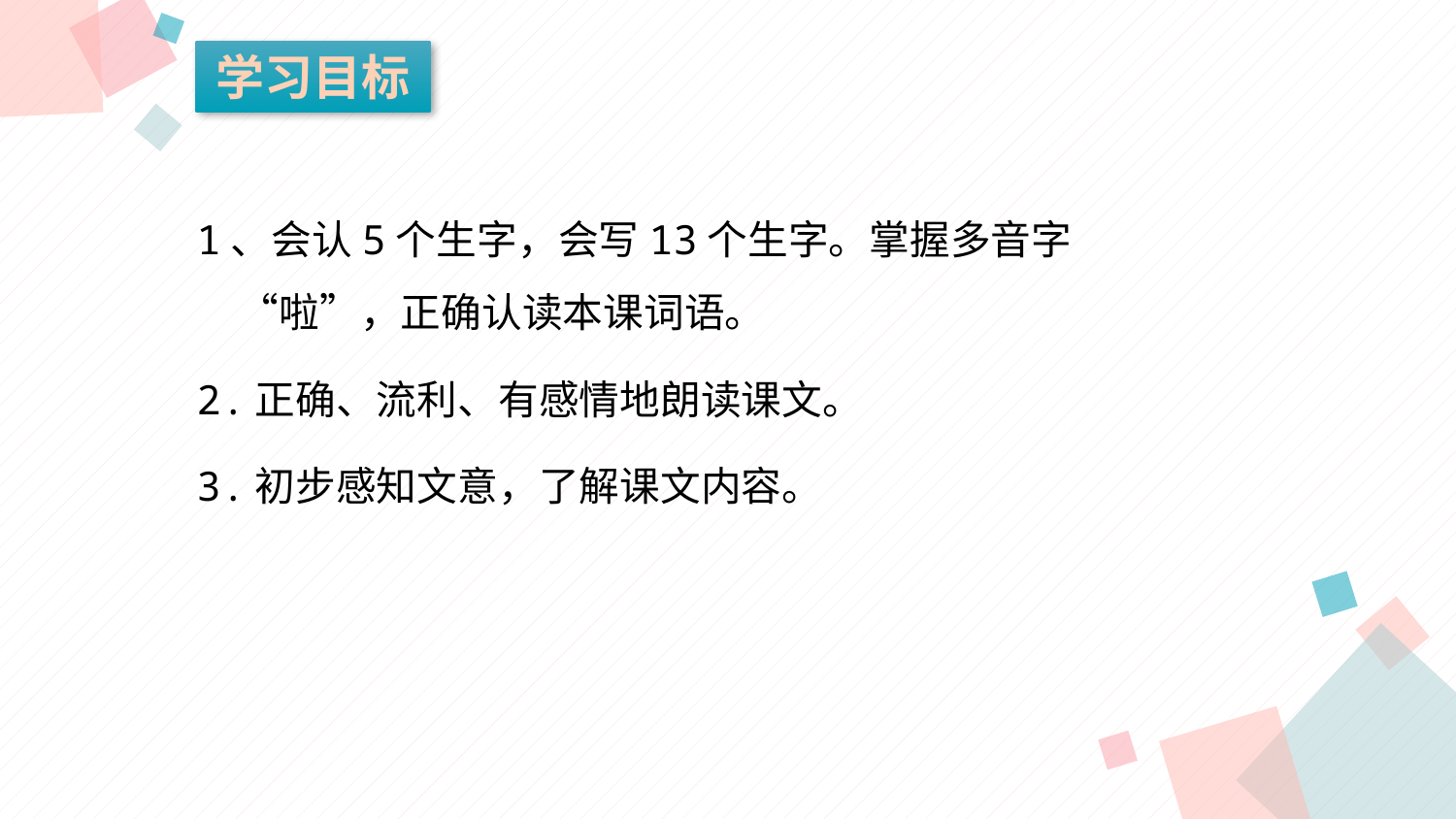

学习目标
1、会认5个生字，会写13个生字。掌握多音字“啦”，正确认读本课词语。
2.正确、流利、有感情地朗读课文。
3.初步感知文意，了解课文内容。